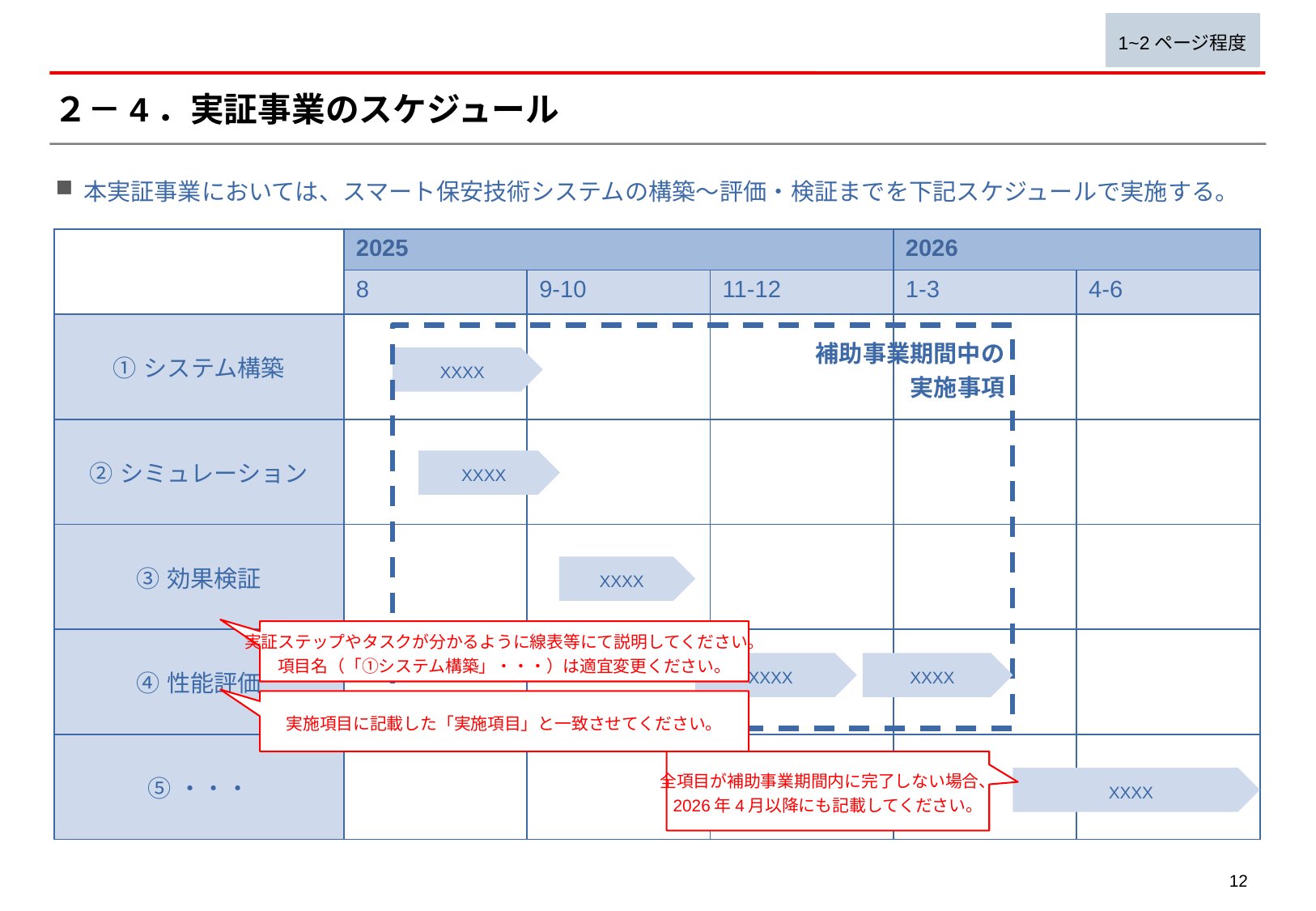

1~2ページ程度
# ２－4．実証事業のスケジュール
本実証事業においては、スマート保安技術システムの構築～評価・検証までを下記スケジュールで実施する。
|  | 2025 |  |  | 2026 |  |
| --- | --- | --- | --- | --- | --- |
|  | 8 | 9-10 | 11-12 | 1-3 | 4-6 |
| ①システム構築 |  |  |  |  |  |
| ②シミュレーション |  |  |  |  |  |
| ③効果検証 |  |  |  |  |  |
| ④性能評価 |  |  |  |  |  |
| ⑤・・・ |  |  |  |  |  |

補助事業期間中の
実施事項
XXXX
XXXX
XXXX
実証ステップやタスクが分かるように線表等にて説明してください。
項目名（「①システム構築」・・・）は適宜変更ください。
XXXX
XXXX
実施項目に記載した「実施項目」と一致させてください。
全項目が補助事業期間内に完了しない場合、
2026年4月以降にも記載してください。
XXXX